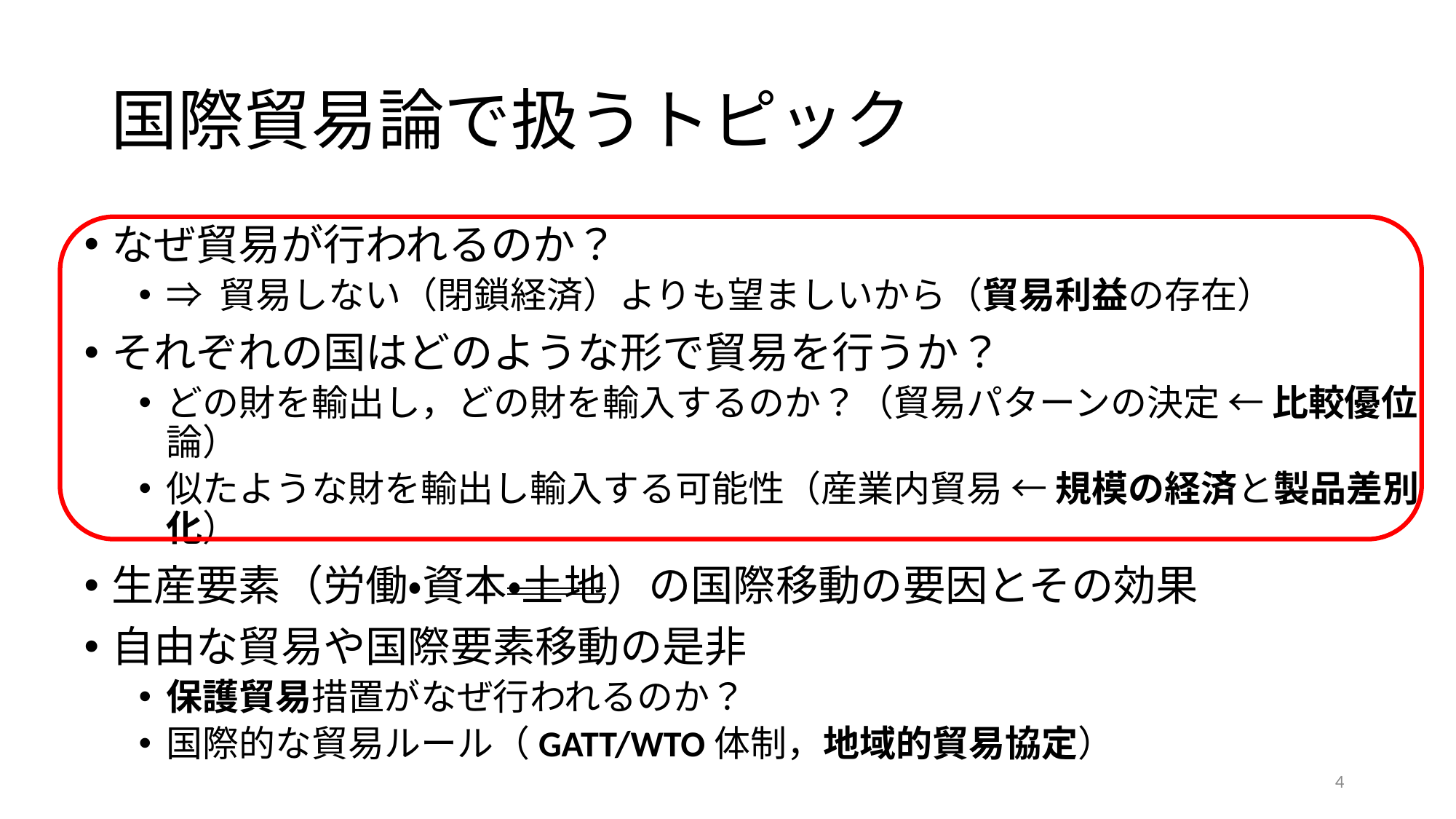

# 国際貿易論で扱うトピック

なぜ貿易が行われるのか？
⇒ 貿易しない（閉鎖経済）よりも望ましいから（貿易利益の存在）
それぞれの国はどのような形で貿易を行うか？
どの財を輸出し，どの財を輸入するのか？（貿易パターンの決定 ← 比較優位論）
似たような財を輸出し輸入する可能性（産業内貿易 ← 規模の経済と製品差別化）
生産要素（労働・資本・土地）の国際移動の要因とその効果
自由な貿易や国際要素移動の是非
保護貿易措置がなぜ行われるのか？
国際的な貿易ルール（GATT/WTO体制，地域的貿易協定）

4